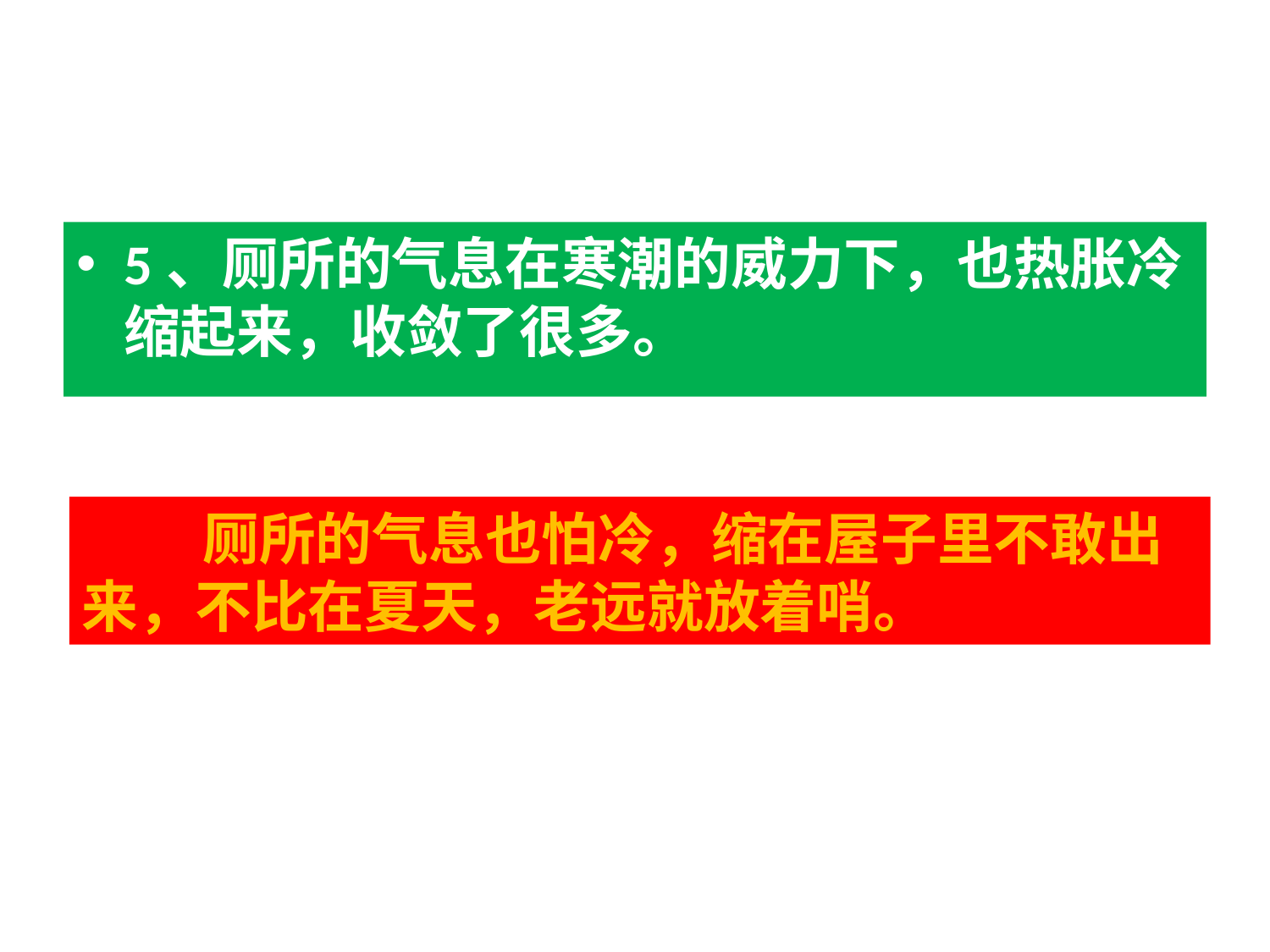

5、厕所的气息在寒潮的威力下，也热胀冷缩起来，收敛了很多。

     厕所的气息也怕冷，缩在屋子里不敢出来，不比在夏天，老远就放着哨。